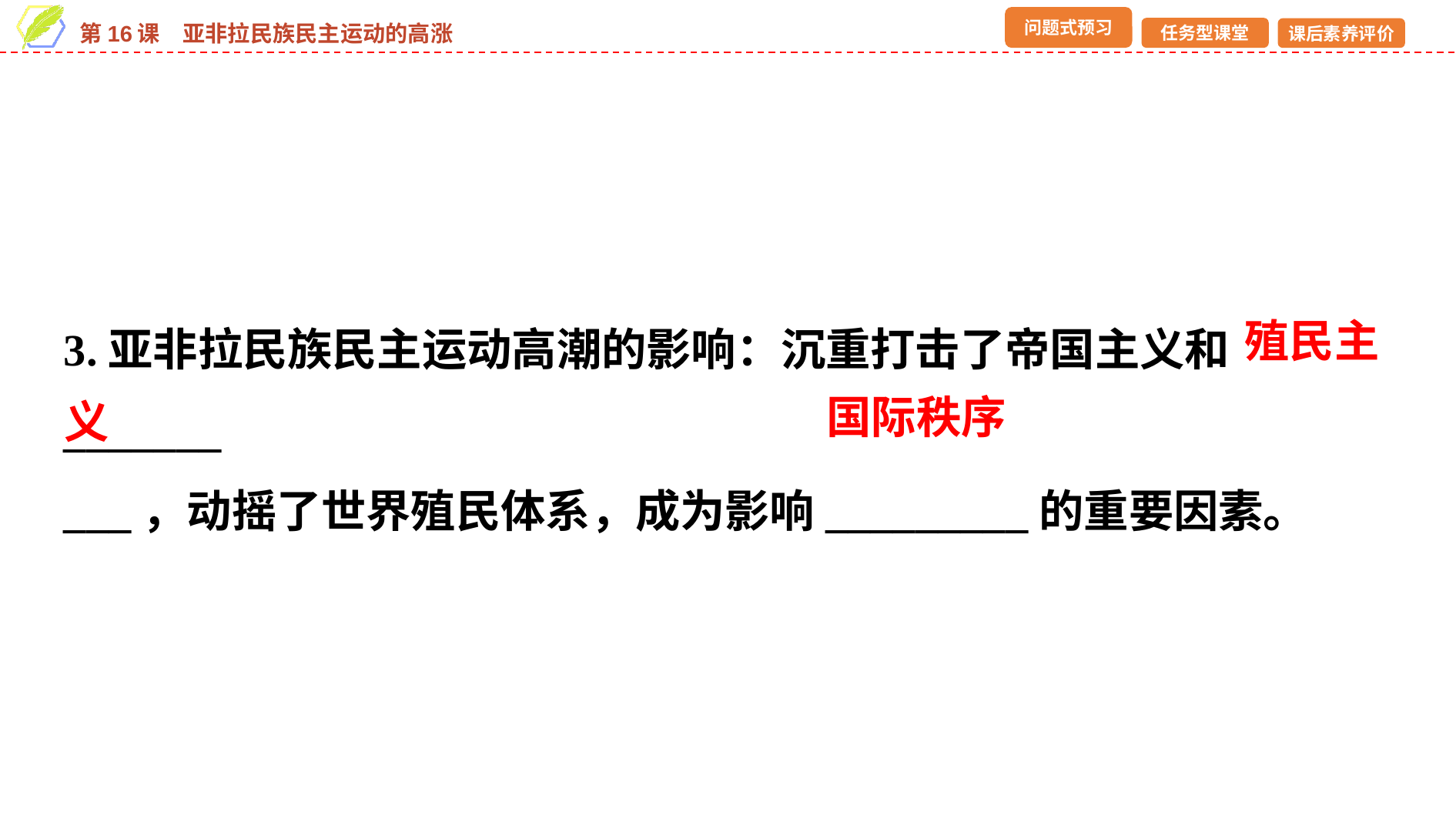

3.亚非拉民族民主运动高潮的影响：沉重打击了帝国主义和_______
___，动摇了世界殖民体系，成为影响_________的重要因素。
殖民主
国际秩序
义